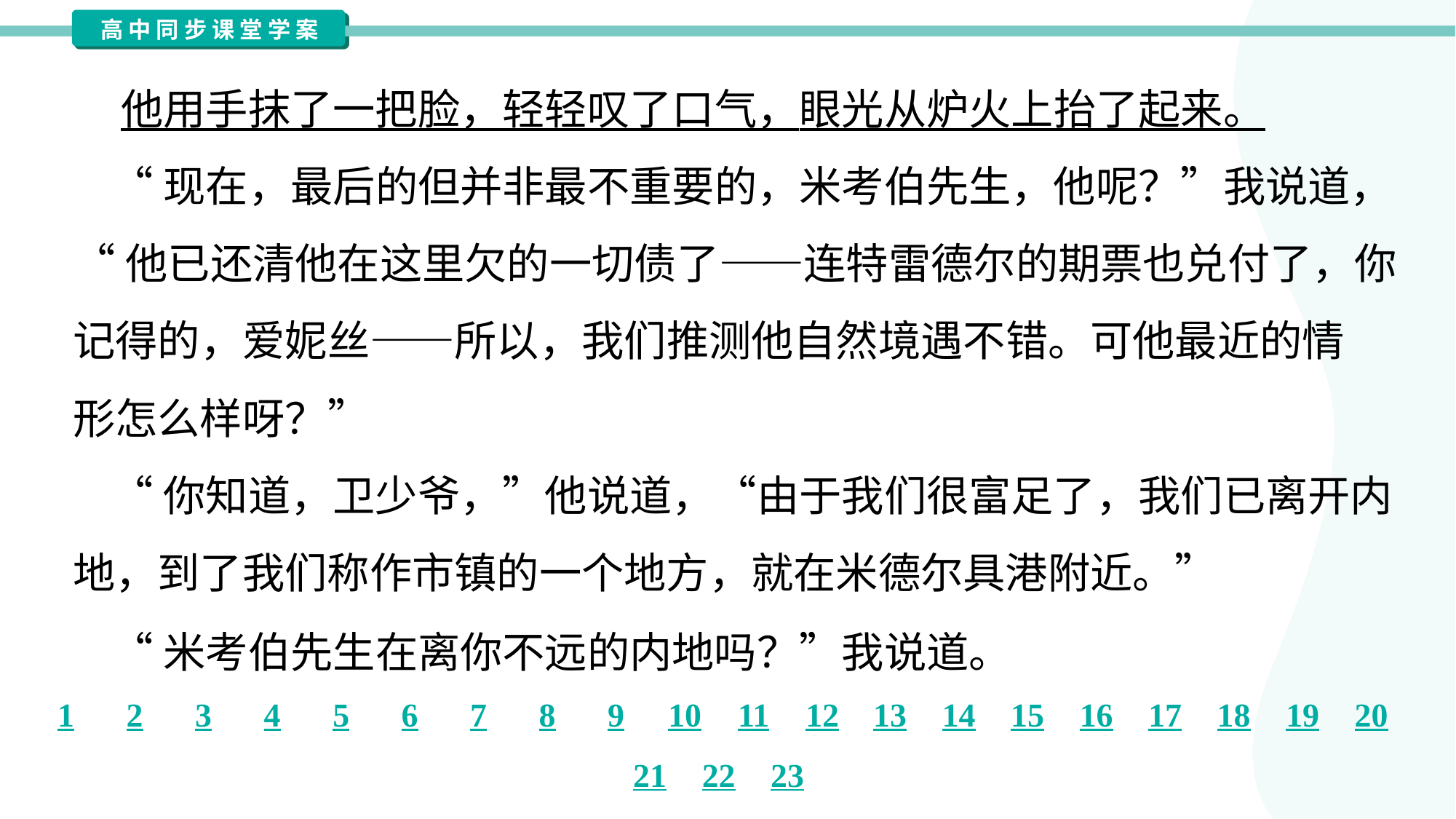

他用手抹了一把脸，轻轻叹了口气，眼光从炉火上抬了起来。
    “现在，最后的但并非最不重要的，米考伯先生，他呢？”我说道，
“他已还清他在这里欠的一切债了——连特雷德尔的期票也兑付了，你
记得的，爱妮丝——所以，我们推测他自然境遇不错。可他最近的情
形怎么样呀？”
    “你知道，卫少爷，”他说道，“由于我们很富足了，我们已离开内
地，到了我们称作市镇的一个地方，就在米德尔具港附近。”
    “米考伯先生在离你不远的内地吗？”我说道。